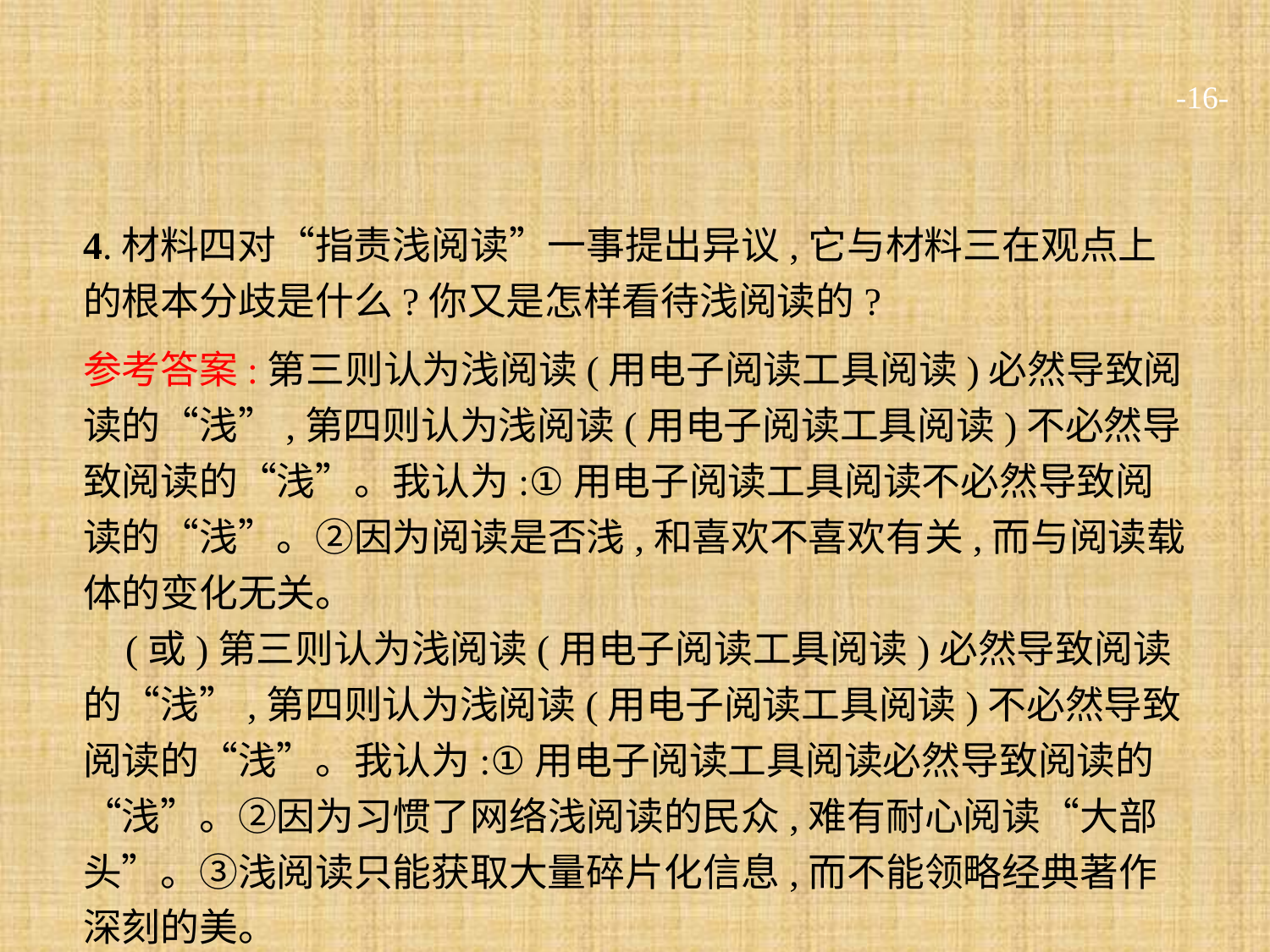

-16-
4.材料四对“指责浅阅读”一事提出异议,它与材料三在观点上的根本分歧是什么?你又是怎样看待浅阅读的?
参考答案:第三则认为浅阅读(用电子阅读工具阅读)必然导致阅读的“浅”,第四则认为浅阅读(用电子阅读工具阅读)不必然导致阅读的“浅”。我认为:①用电子阅读工具阅读不必然导致阅读的“浅”。②因为阅读是否浅,和喜欢不喜欢有关,而与阅读载体的变化无关。
(或)第三则认为浅阅读(用电子阅读工具阅读)必然导致阅读的“浅”,第四则认为浅阅读(用电子阅读工具阅读)不必然导致阅读的“浅”。我认为:①用电子阅读工具阅读必然导致阅读的“浅”。②因为习惯了网络浅阅读的民众,难有耐心阅读“大部头”。③浅阅读只能获取大量碎片化信息,而不能领略经典著作深刻的美。